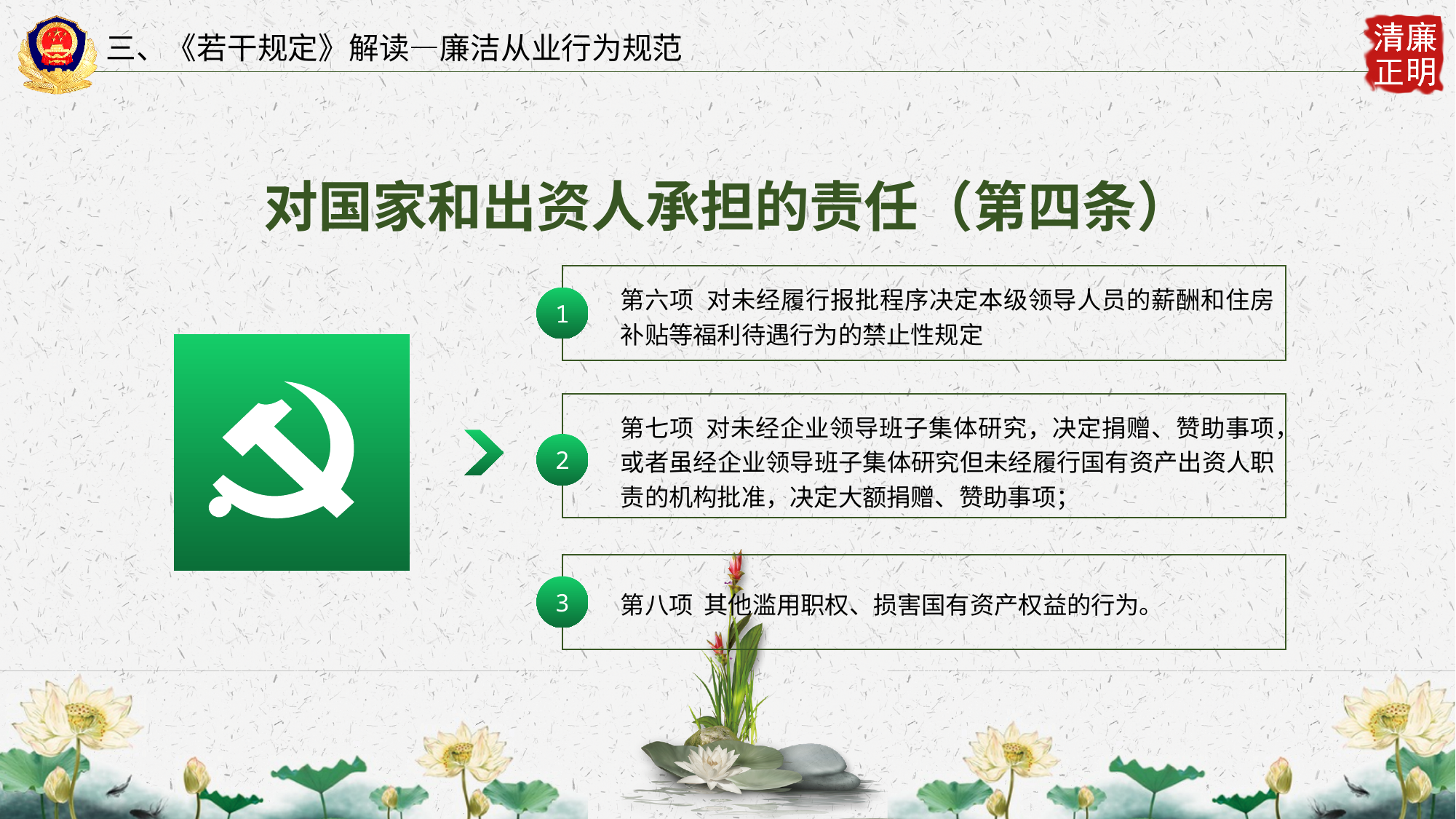

三、《若干规定》解读—廉洁从业行为规范
对国家和出资人承担的责任（第四条）

第六项  对未经履行报批程序决定本级领导人员的薪酬和住房补贴等福利待遇行为的禁止性规定
1

第七项  对未经企业领导班子集体研究，决定捐赠、赞助事项，或者虽经企业领导班子集体研究但未经履行国有资产出资人职责的机构批准，决定大额捐赠、赞助事项；
2

3
第八项  其他滥用职权、损害国有资产权益的行为。